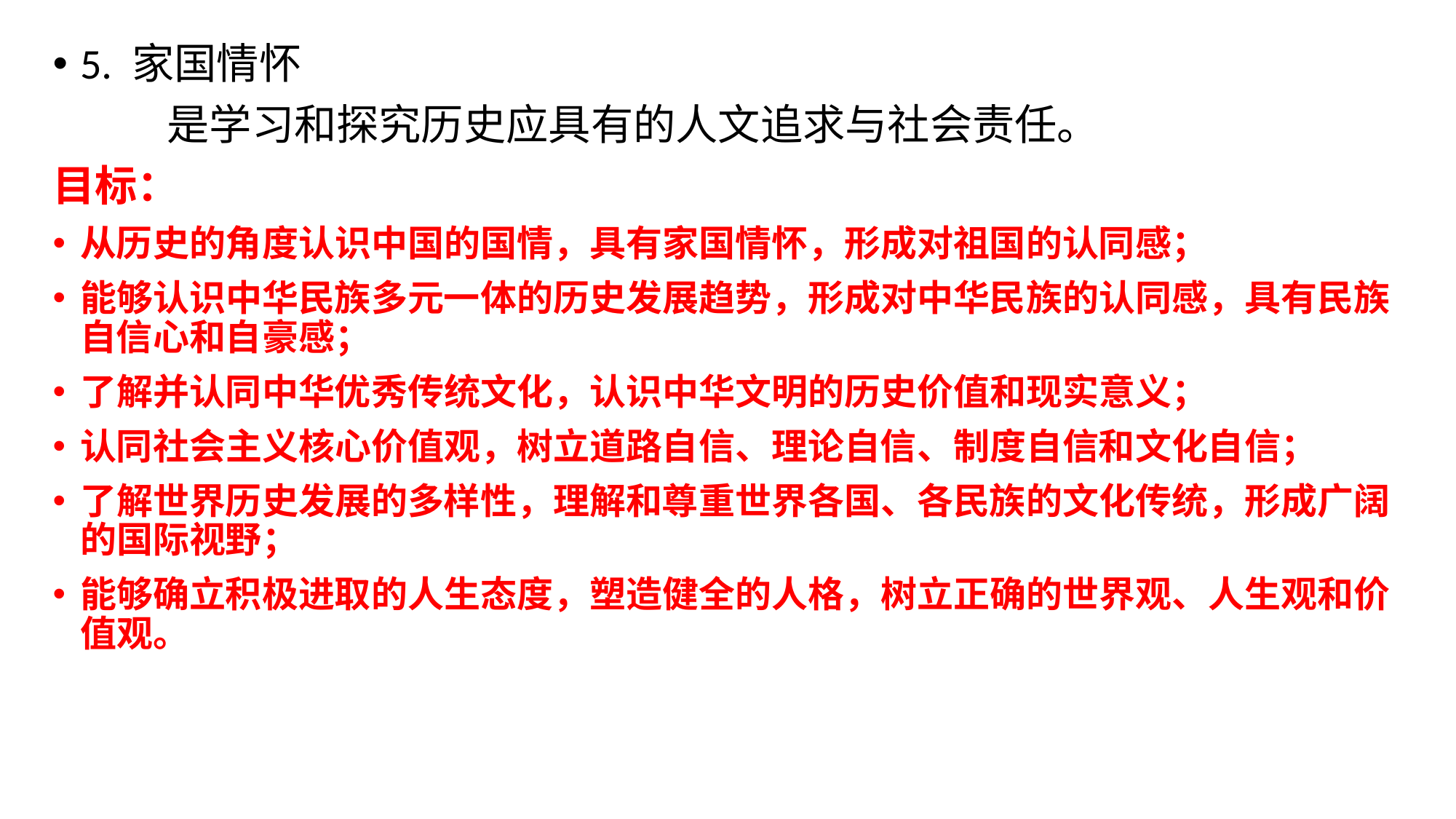

5. 家国情怀
           是学习和探究历史应具有的人文追求与社会责任。
目标：
从历史的角度认识中国的国情，具有家国情怀，形成对祖国的认同感；
能够认识中华民族多元一体的历史发展趋势，形成对中华民族的认同感，具有民族自信心和自豪感；
了解并认同中华优秀传统文化，认识中华文明的历史价值和现实意义；
认同社会主义核心价值观，树立道路自信、理论自信、制度自信和文化自信；
了解世界历史发展的多样性，理解和尊重世界各国、各民族的文化传统，形成广阔的国际视野；
能够确立积极进取的人生态度，塑造健全的人格，树立正确的世界观、人生观和价值观。